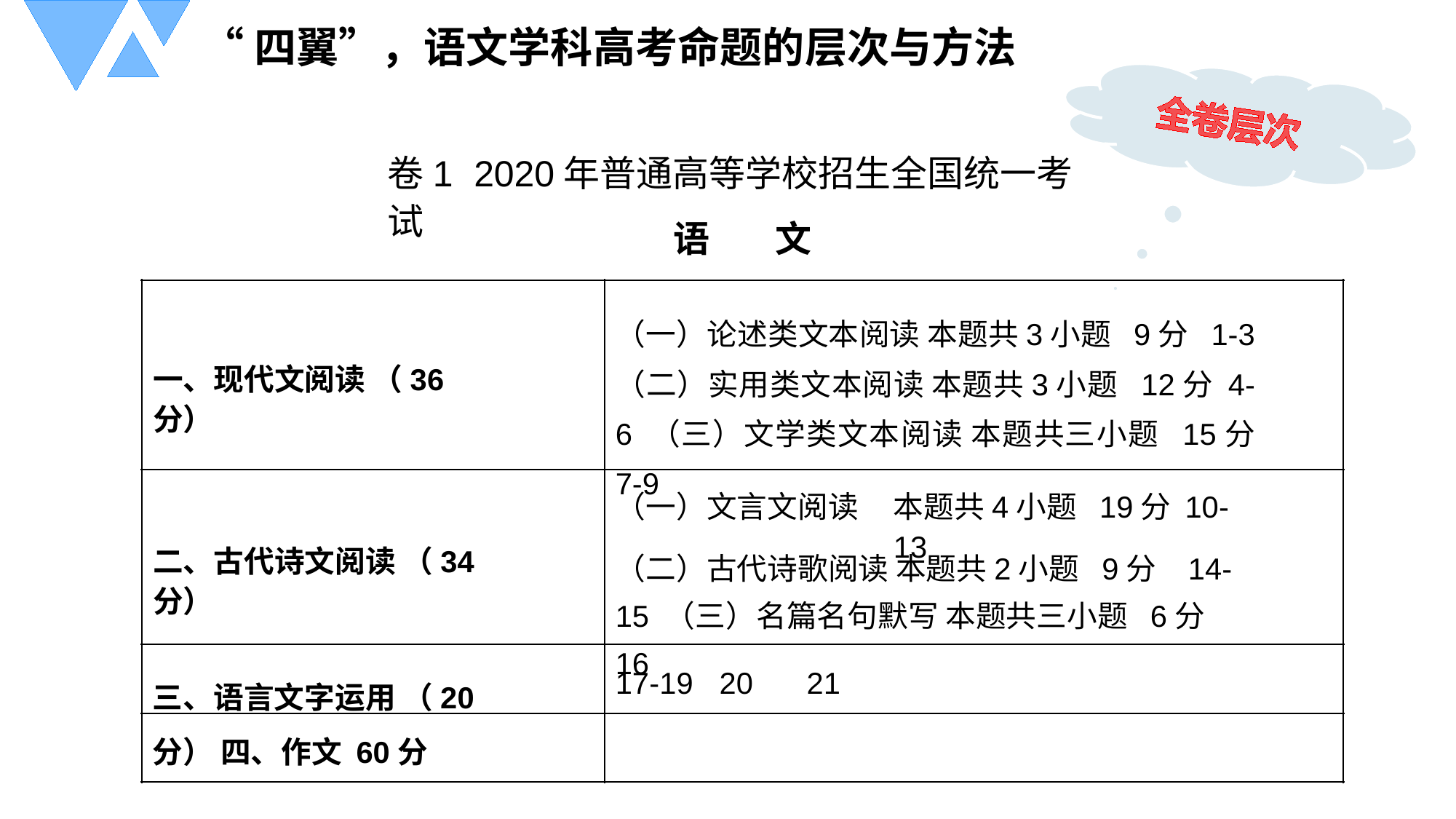

“四翼”，语文学科高考命题的层次与方法
卷1 2020年普通高等学校招生全国统一考试

语
文

（一）论述类文本阅读 本题共3小题 9分 1-3 （二）实用类文本阅读 本题共3小题 12分 4-6 （三）文学类文本阅读 本题共三小题 15分 7-9
一、现代文阅读 （36分）

（一）文言文阅读
本题共4小题 19分 10-13
二、古代诗文阅读 （34分）
（二）古代诗歌阅读 本题共2小题 9分 14-15 （三）名篇名句默写 本题共三小题 6分 16

三、语言文字运用 （20分） 四、作文 60分
17-19 20
21